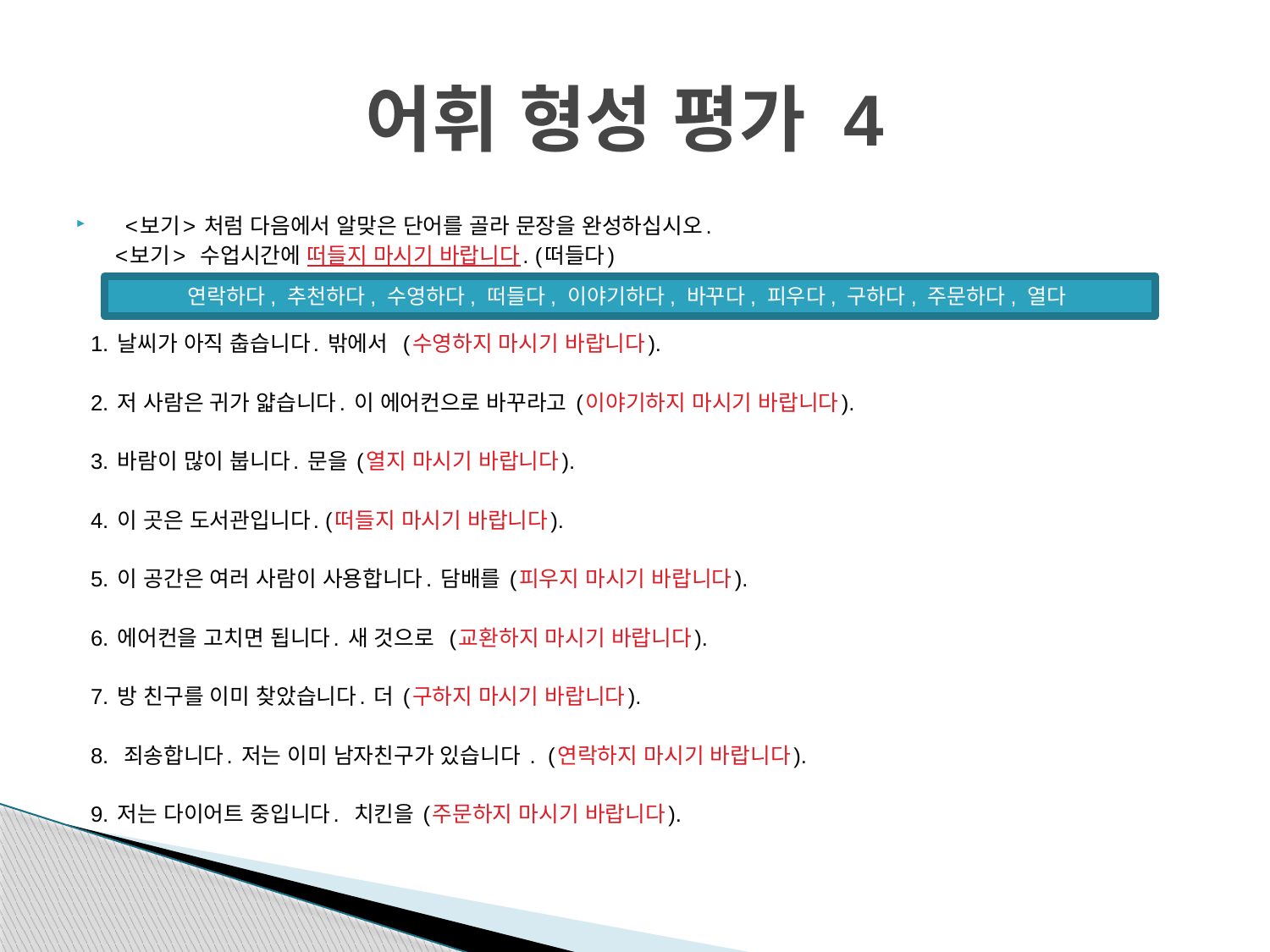

# 어휘 형성 평가 4
<보기> 처럼 다음에서 알맞은 단어를 골라 문장을 완성하십시오.
    <보기>  수업시간에 떠들지 마시기 바랍니다. (떠들다)

1. 날씨가 아직 춥습니다. 밖에서  (수영하지 마시기 바랍니다).

2. 저 사람은 귀가 얇습니다. 이 에어컨으로 바꾸라고 (이야기하지 마시기 바랍니다).

3. 바람이 많이 붑니다. 문을 (열지 마시기 바랍니다).

4. 이 곳은 도서관입니다. (떠들지 마시기 바랍니다).

5. 이 공간은 여러 사람이 사용합니다. 담배를 (피우지 마시기 바랍니다).

6. 에어컨을 고치면 됩니다. 새 것으로  (교환하지 마시기 바랍니다).

7. 방 친구를 이미 찾았습니다. 더 (구하지 마시기 바랍니다).

8.  죄송합니다. 저는 이미 남자친구가 있습니다 .  (연락하지 마시기 바랍니다).

9. 저는 다이어트 중입니다.  치킨을 (주문하지 마시기 바랍니다).

연락하다, 추천하다, 수영하다, 떠들다, 이야기하다, 바꾸다, 피우다, 구하다, 주문하다, 열다